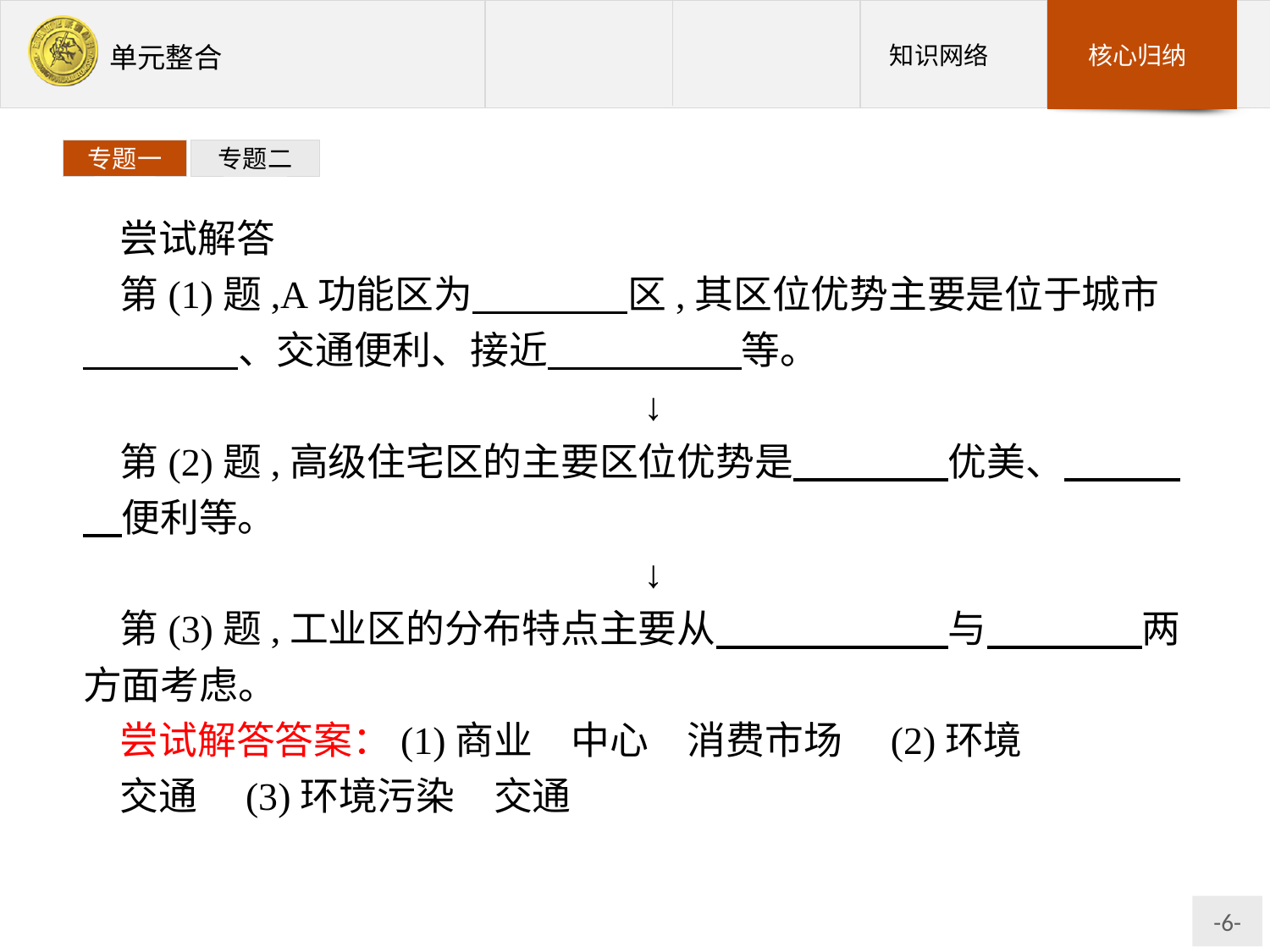

专题一
专题二
尝试解答
第(1)题,A功能区为　　　　区,其区位优势主要是位于城市　　　　、交通便利、接近　　　　　等。
↓
第(2)题,高级住宅区的主要区位优势是　　　　优美、　　　　便利等。
↓
第(3)题,工业区的分布特点主要从　　　　　　与　　　　两方面考虑。
尝试解答答案：(1)商业　中心　消费市场　(2)环境
交通　(3)环境污染　交通